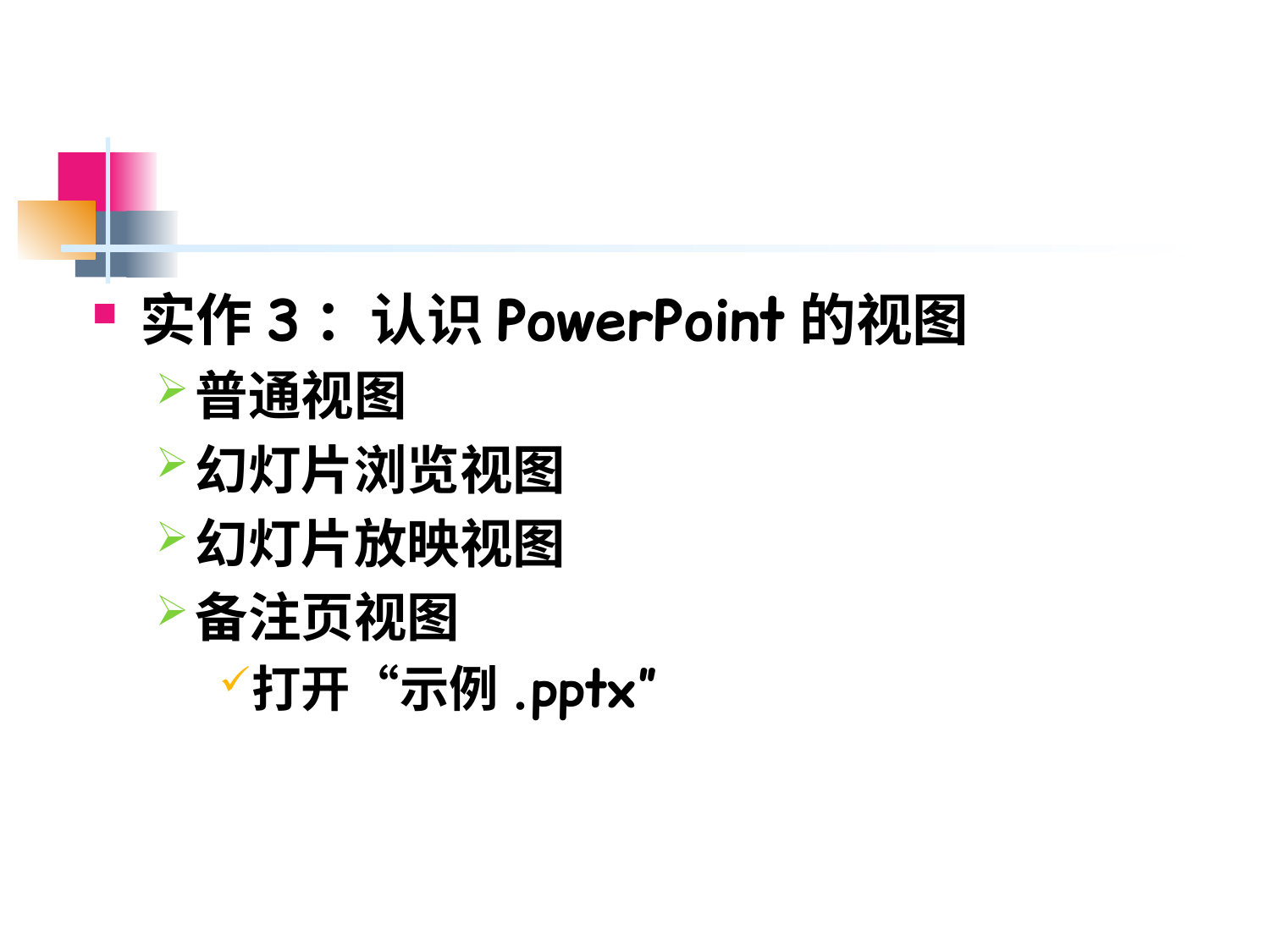

#
实作3：认识PowerPoint的视图
普通视图
幻灯片浏览视图
幻灯片放映视图
备注页视图
打开“示例.pptx”